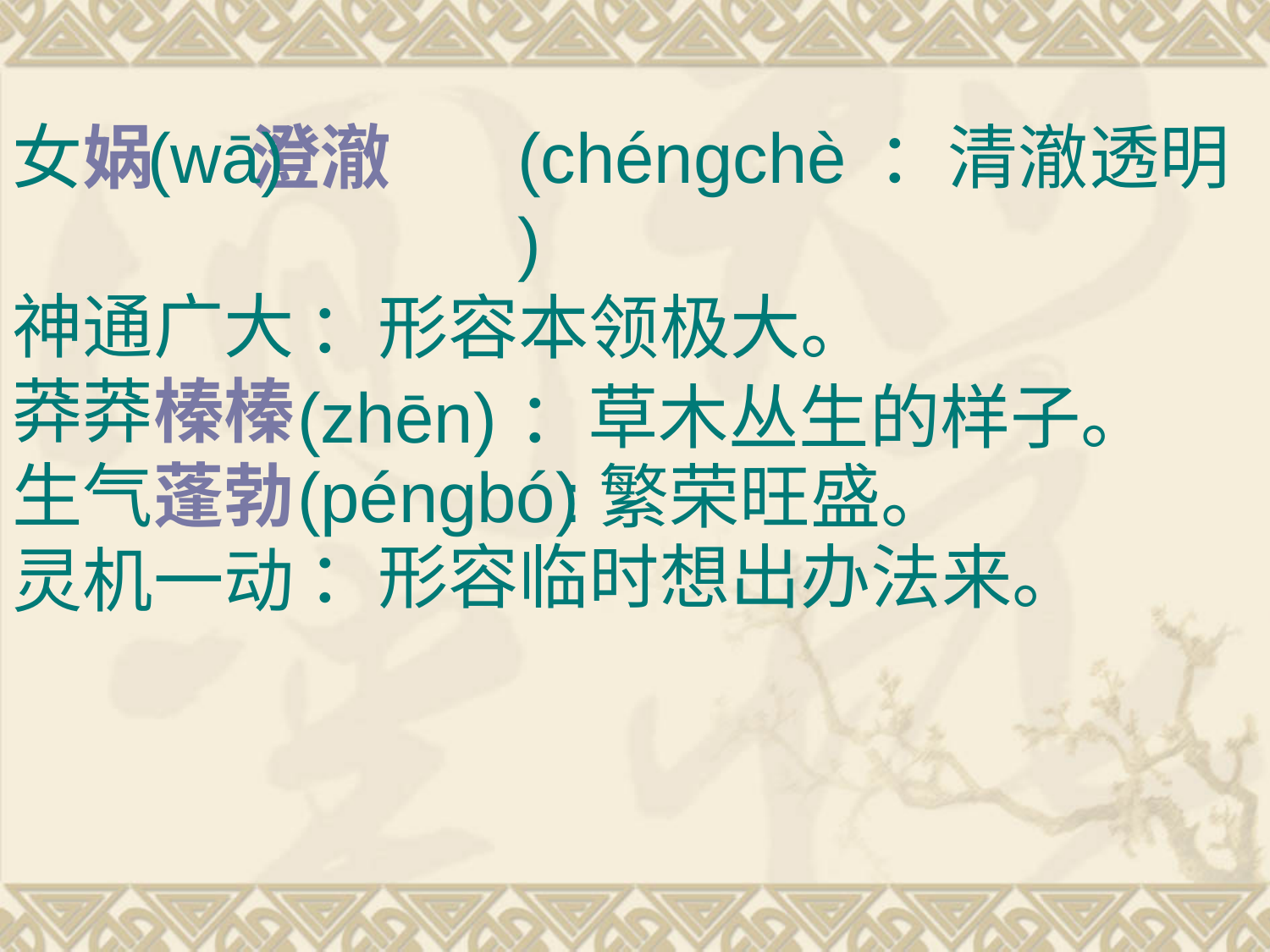

女娲      澄澈

神通广大
莽莽榛榛
生气蓬勃
灵机一动
(wā)
(chéngchè)
：清澈透明
：形容本领极大。
(zhēn)
：草木丛生的样子。
(péngbó)
:繁荣旺盛。
：形容临时想出办法来。